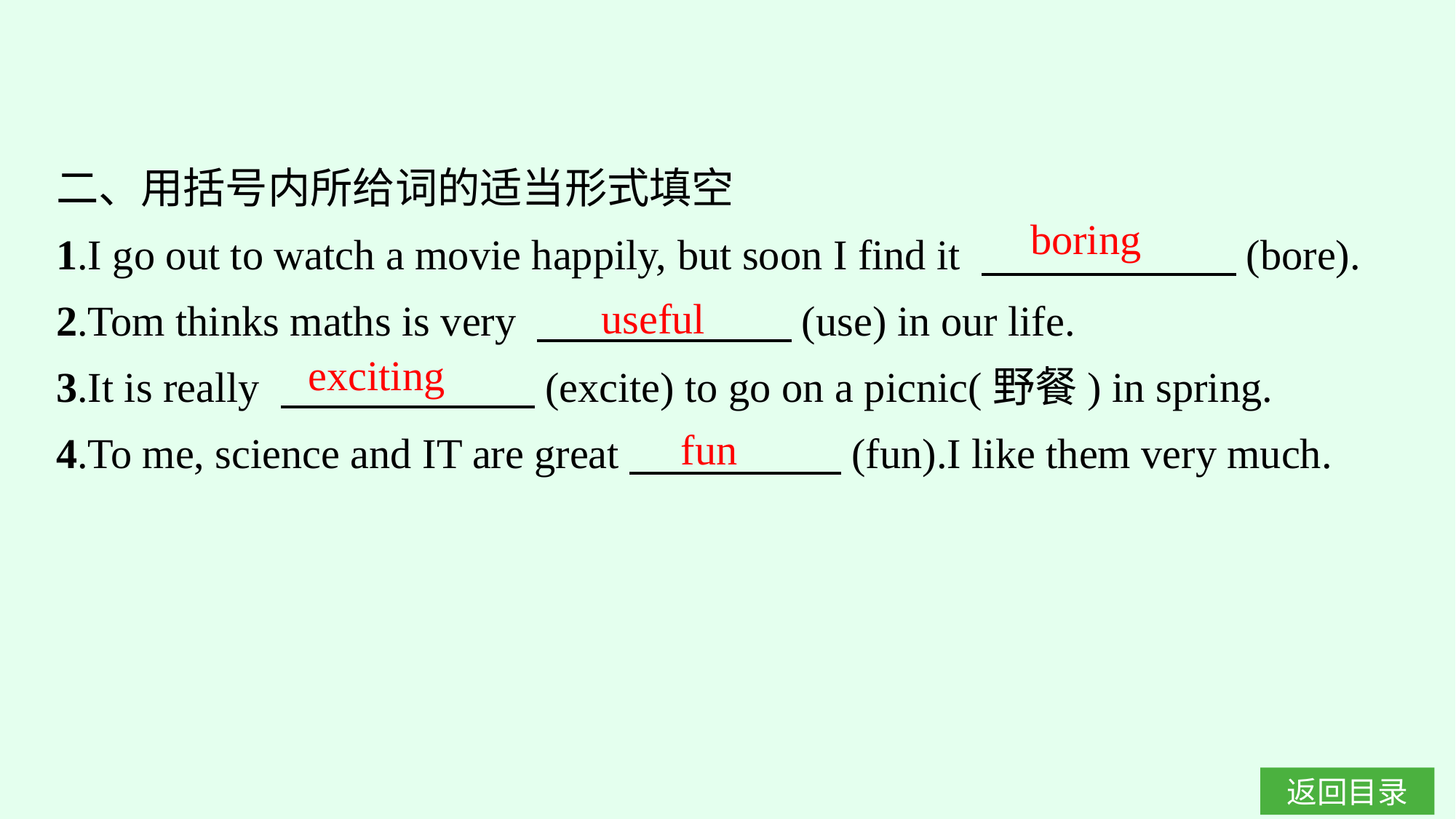

二、用括号内所给词的适当形式填空
1.I go out to watch a movie happily, but soon I find it 　　　　　　(bore).
2.Tom thinks maths is very 　　　　　　(use) in our life.
3.It is really 　　　　　　(excite) to go on a picnic(野餐) in spring.
4.To me, science and IT are great　　　　　(fun).I like them very much.
boring
useful
exciting
fun